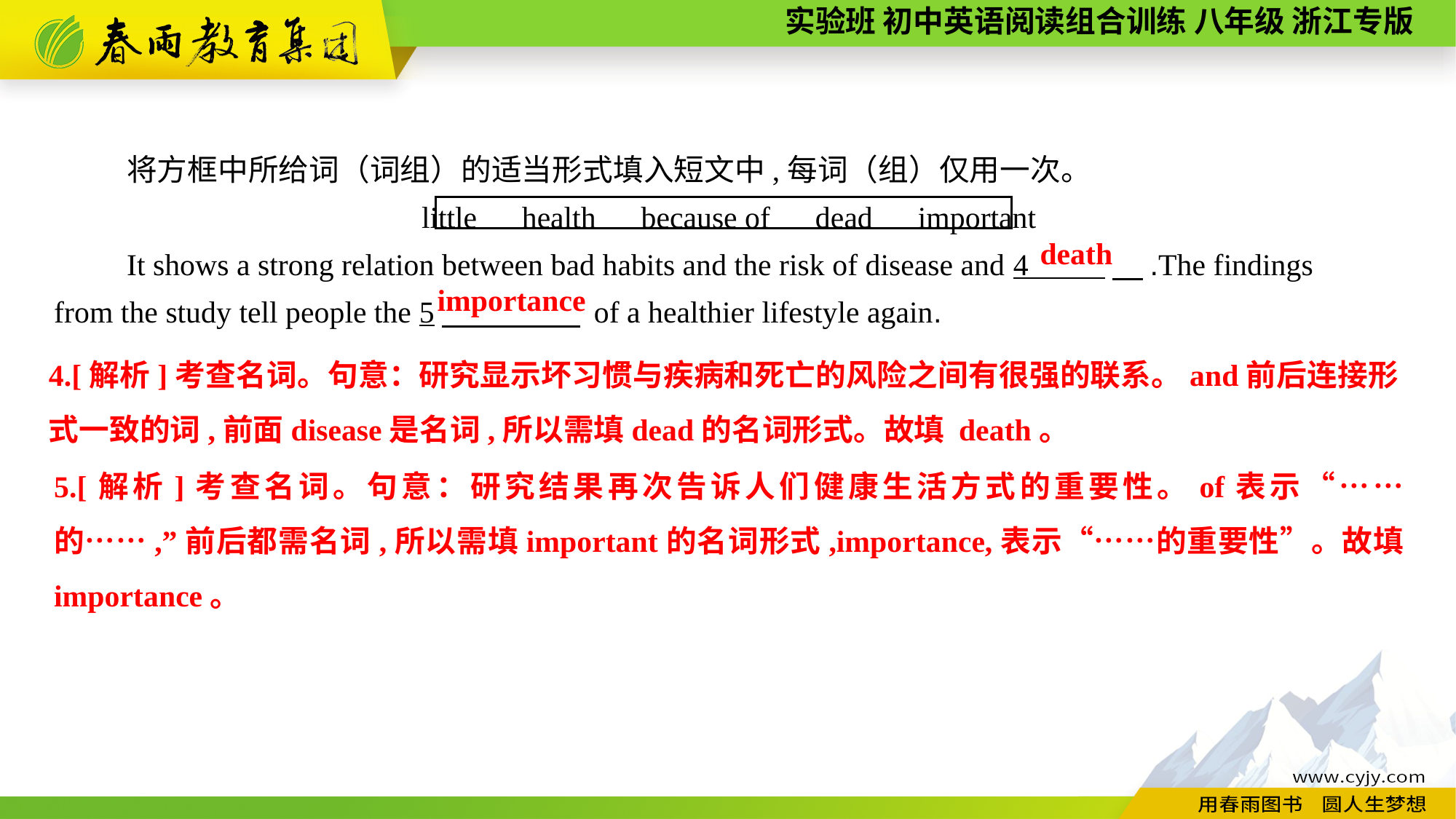

将方框中所给词（词组）的适当形式填入短文中,每词（组）仅用一次。
little　health　because of　dead　important
It shows a strong relation between bad habits and the risk of disease and 4          　.The findings
from the study tell people the 5　                 of a healthier lifestyle again.

death
 importance
4.[解析]考查名词。句意：研究显示坏习惯与疾病和死亡的风险之间有很强的联系。and前后连接形式一致的词,前面disease是名词,所以需填dead的名词形式。故填 death。
5.[解析]考查名词。句意：研究结果再次告诉人们健康生活方式的重要性。of表示“……的……,”前后都需名词,所以需填important的名词形式,importance,表示“……的重要性”。故填 importance。